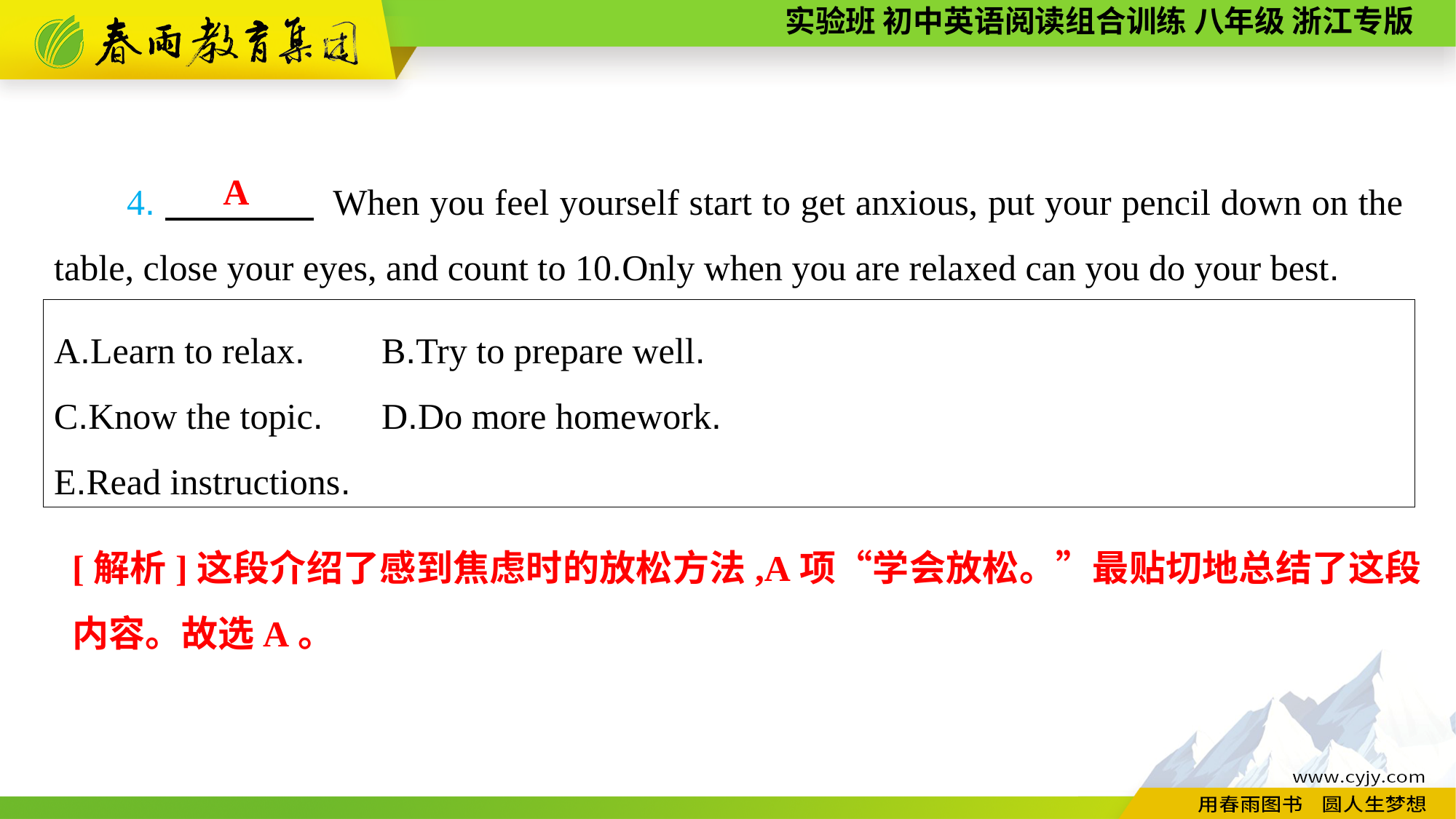

4.　　　　 When you feel yourself start to get anxious, put your pencil down on the table, close your eyes, and count to 10.Only when you are relaxed can you do your best.
A
A.Learn to relax.	B.Try to prepare well.
C.Know the topic.	D.Do more homework.
E.Read instructions.
[解析]这段介绍了感到焦虑时的放松方法,A项“学会放松。”最贴切地总结了这段内容。故选A。